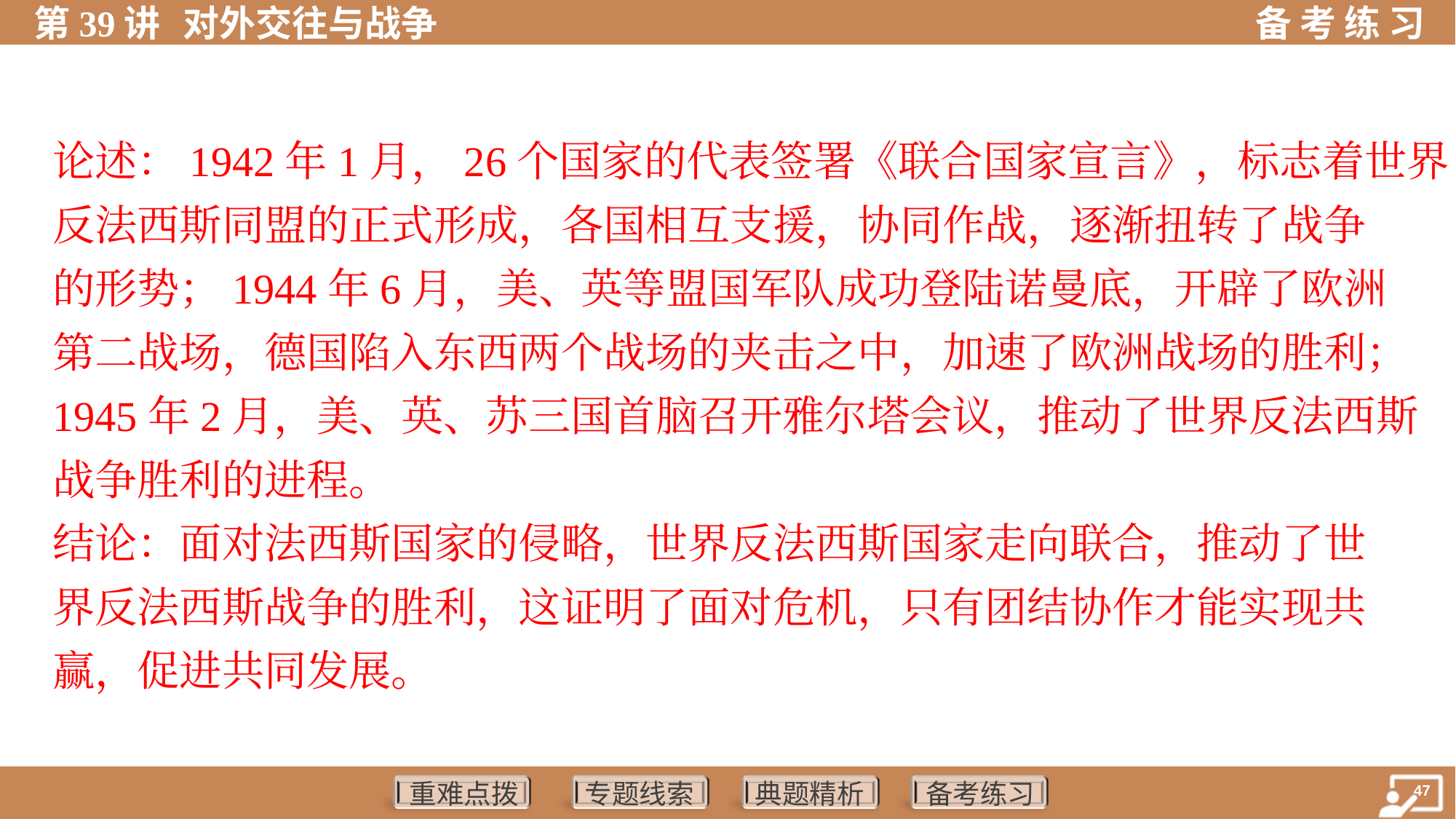

论述：1942年1月，26个国家的代表签署《联合国家宣言》，标志着世界
反法西斯同盟的正式形成，各国相互支援，协同作战，逐渐扭转了战争
的形势；1944年6月，美、英等盟国军队成功登陆诺曼底，开辟了欧洲
第二战场，德国陷入东西两个战场的夹击之中，加速了欧洲战场的胜利；
1945年2月，美、英、苏三国首脑召开雅尔塔会议，推动了世界反法西斯
战争胜利的进程。
结论：面对法西斯国家的侵略，世界反法西斯国家走向联合，推动了世
界反法西斯战争的胜利，这证明了面对危机，只有团结协作才能实现共
赢，促进共同发展。